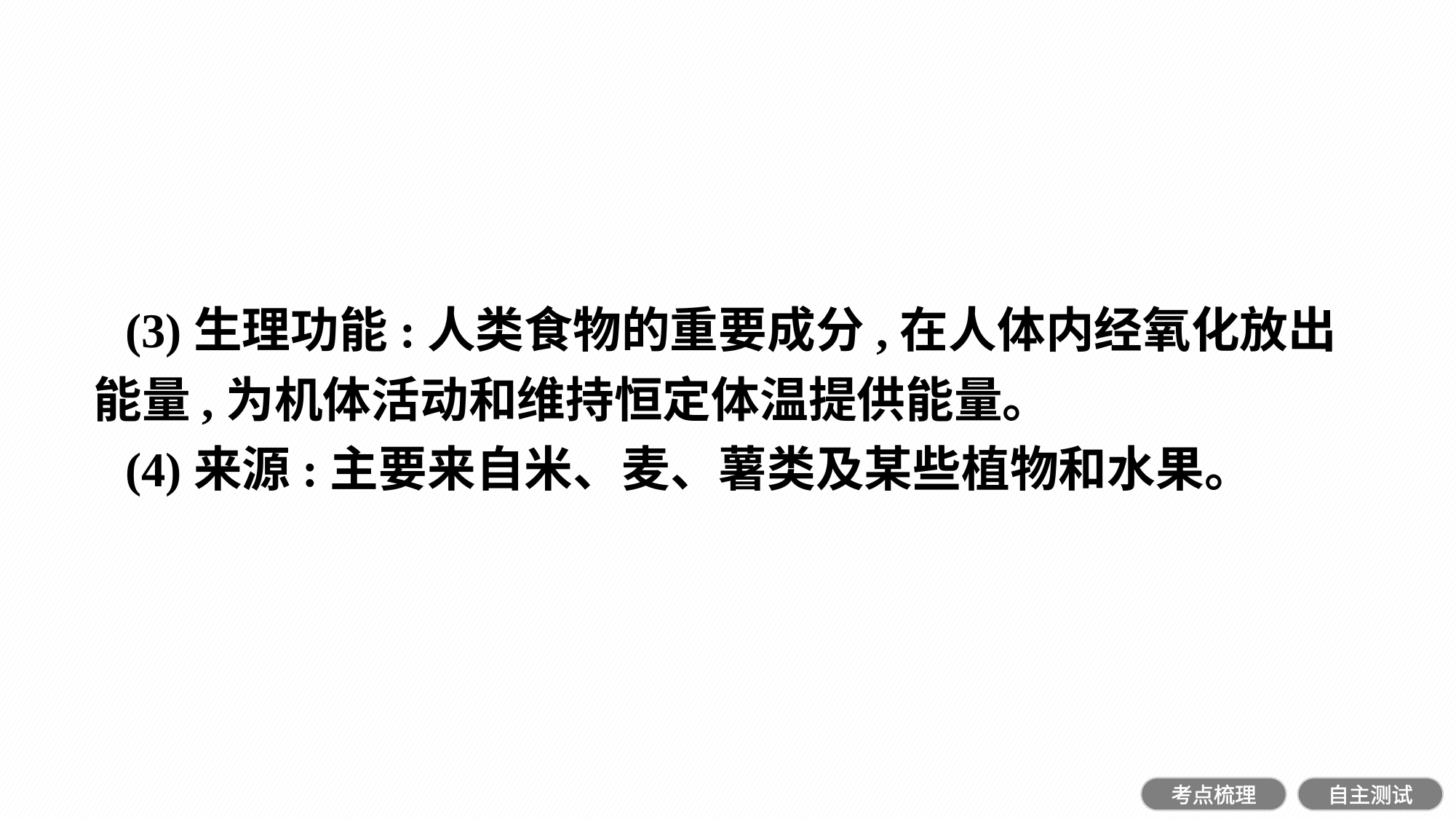

(3)生理功能:人类食物的重要成分,在人体内经氧化放出能量,为机体活动和维持恒定体温提供能量。
(4)来源:主要来自米、麦、薯类及某些植物和水果。